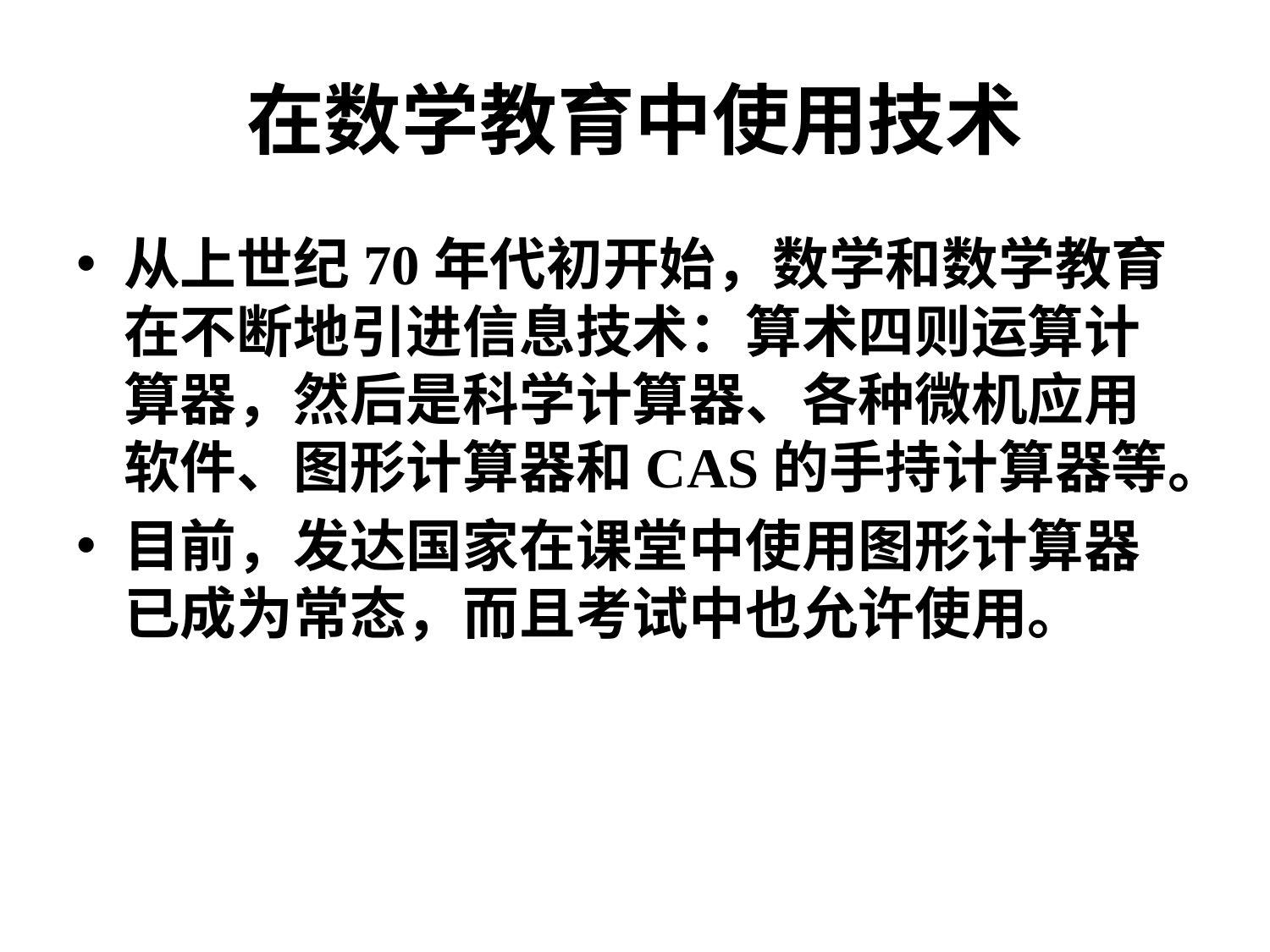

# 在数学教育中使用技术
从上世纪70年代初开始，数学和数学教育在不断地引进信息技术：算术四则运算计算器，然后是科学计算器、各种微机应用软件、图形计算器和CAS的手持计算器等。
目前，发达国家在课堂中使用图形计算器已成为常态，而且考试中也允许使用。